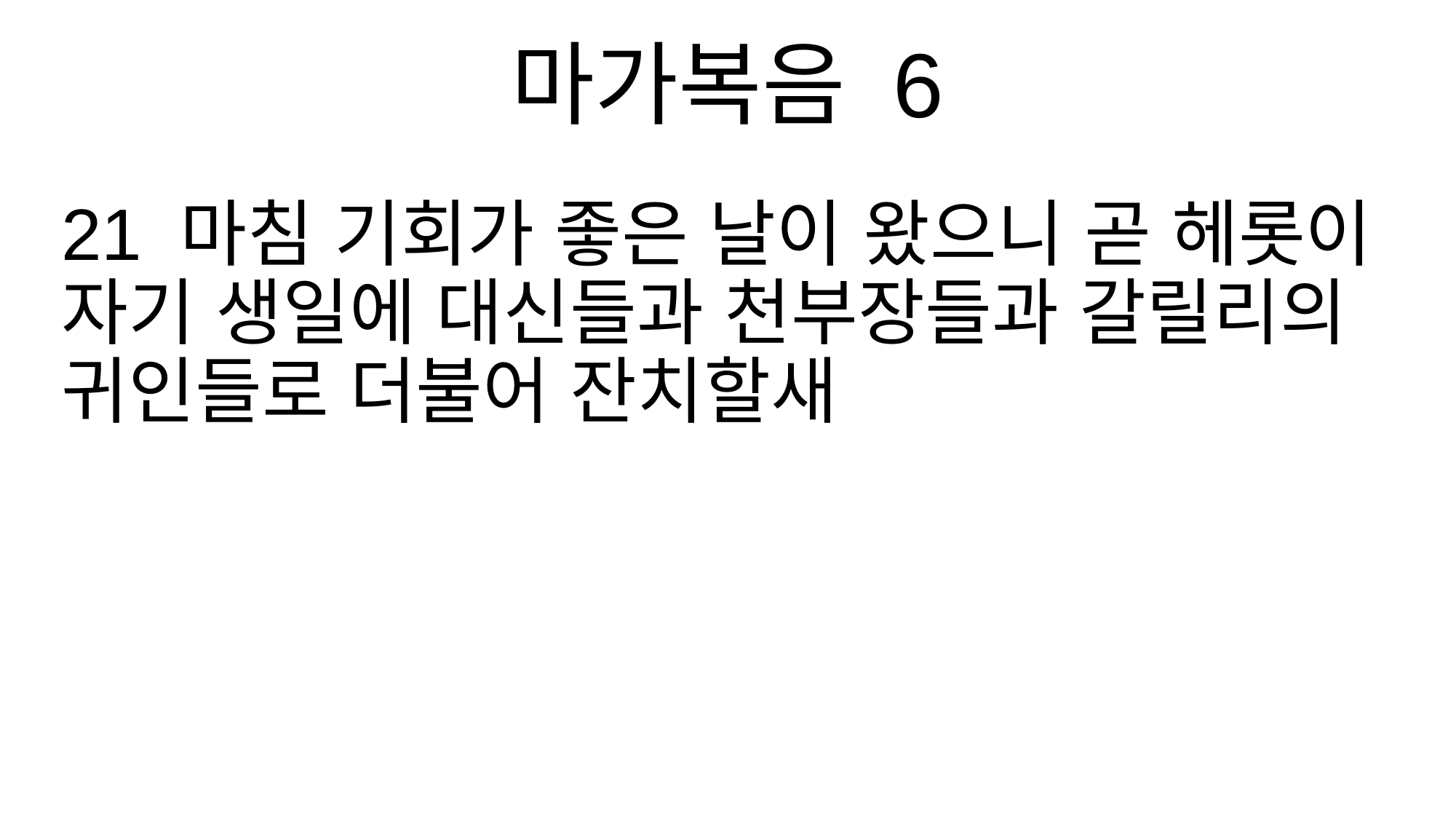

마가복음 6
21 마침 기회가 좋은 날이 왔으니 곧 헤롯이 자기 생일에 대신들과 천부장들과 갈릴리의 귀인들로 더불어 잔치할새